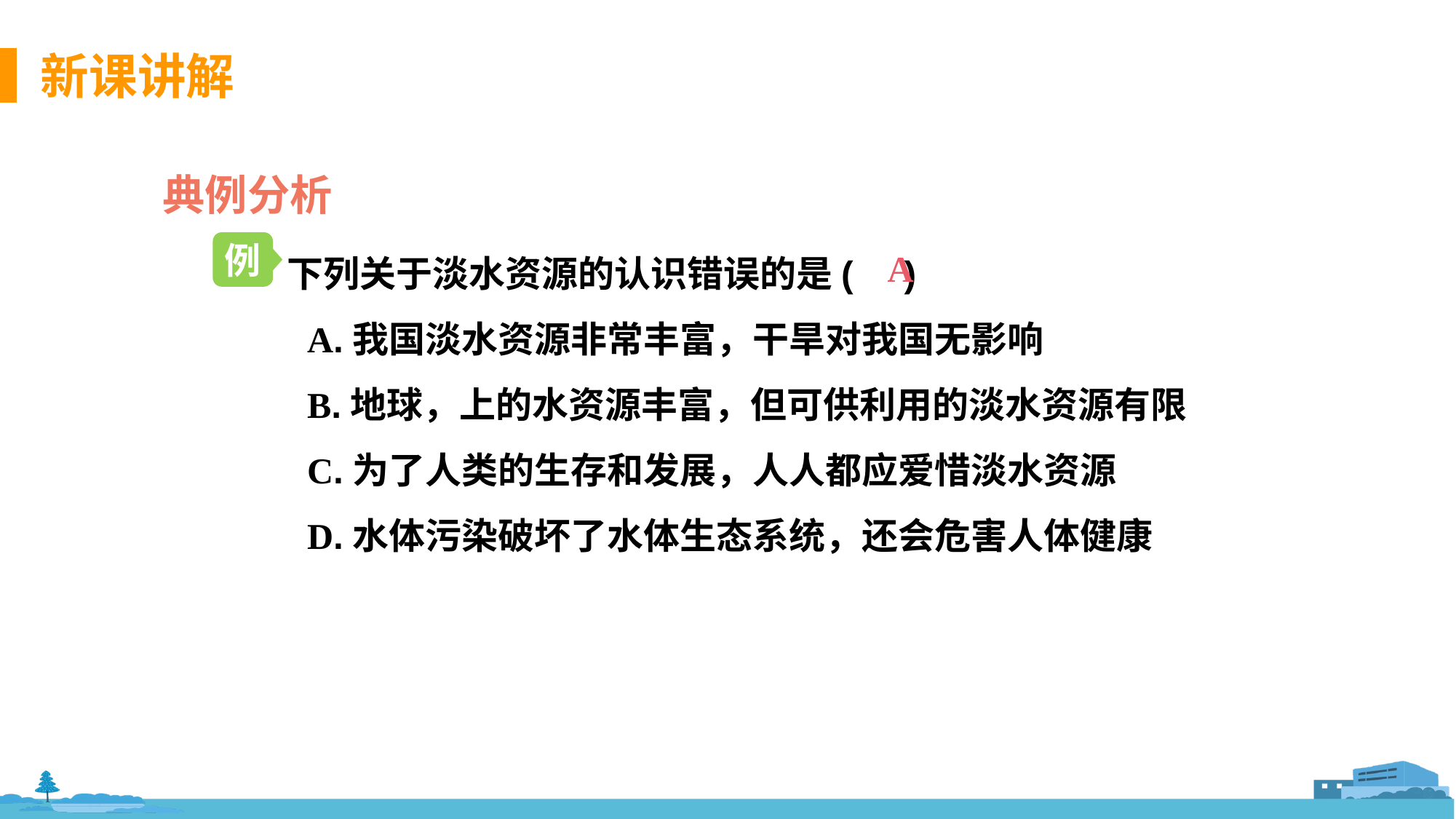

典例分析
下列关于淡水资源的认识错误的是(     )
  A.我国淡水资源非常丰富，干旱对我国无影响
  B.地球，上的水资源丰富，但可供利用的淡水资源有限
  C.为了人类的生存和发展，人人都应爱惜淡水资源
  D.水体污染破坏了水体生态系统，还会危害人体健康

例
A